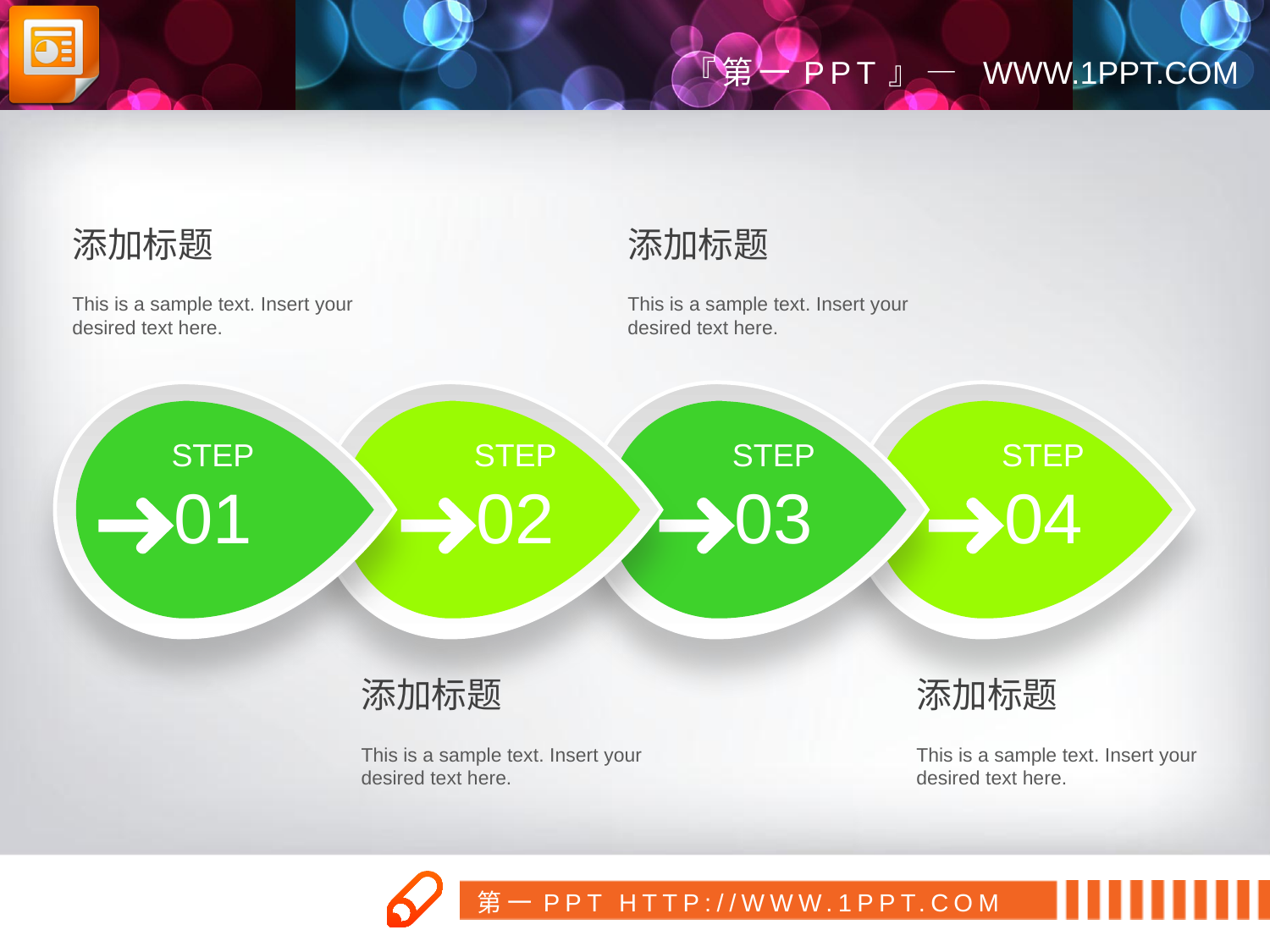

添加标题
This is a sample text. Insert your desired text here.
添加标题
This is a sample text. Insert your desired text here.

STEP
01

STEP
02

STEP
03

STEP
04

添加标题
This is a sample text. Insert your desired text here.
添加标题
This is a sample text. Insert your desired text here.